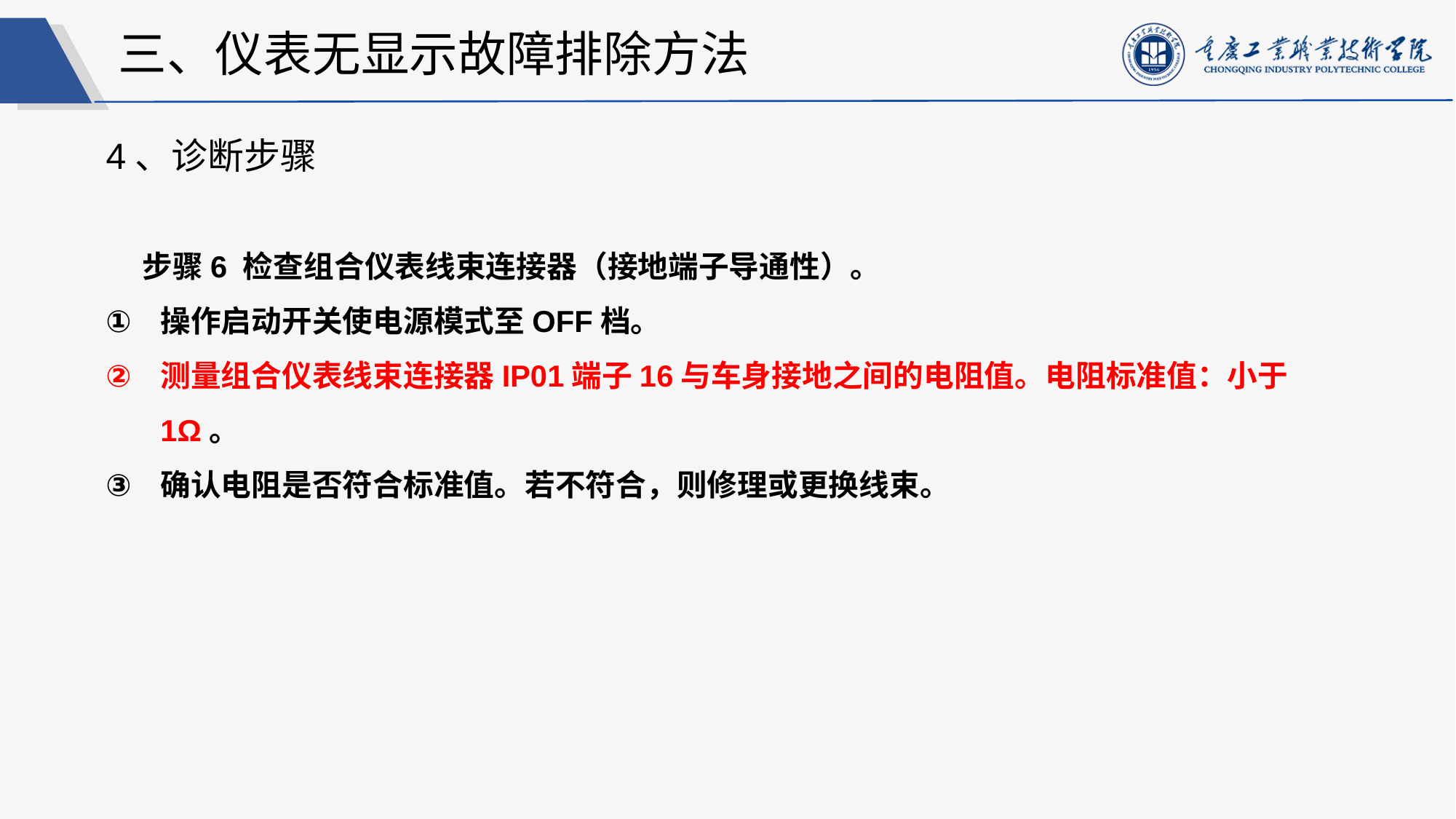

三、仪表无显示故障排除方法
4、诊断步骤
步骤6 检查组合仪表线束连接器（接地端子导通性）。
操作启动开关使电源模式至OFF档。
测量组合仪表线束连接器IP01端子16与车身接地之间的电阻值。电阻标准值：小于1Ω。
确认电阻是否符合标准值。若不符合，则修理或更换线束。